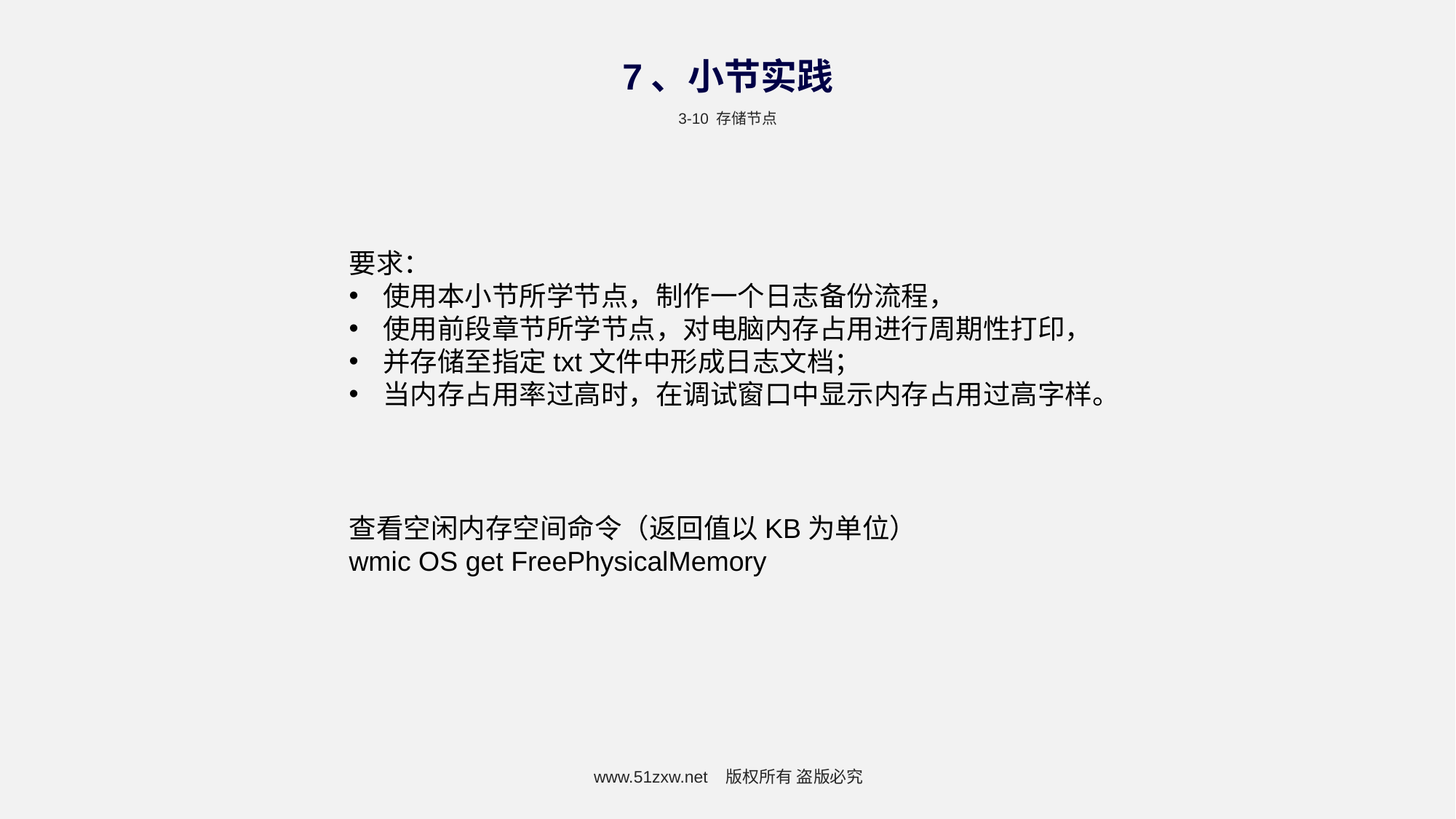

7、小节实践
3-10 存储节点
要求：
使用本小节所学节点，制作一个日志备份流程，
使用前段章节所学节点，对电脑内存占用进行周期性打印，
并存储至指定txt文件中形成日志文档；
当内存占用率过高时，在调试窗口中显示内存占用过高字样。
查看空闲内存空间命令（返回值以KB为单位）
wmic OS get FreePhysicalMemory
www.51zxw.net   版权所有 盗版必究